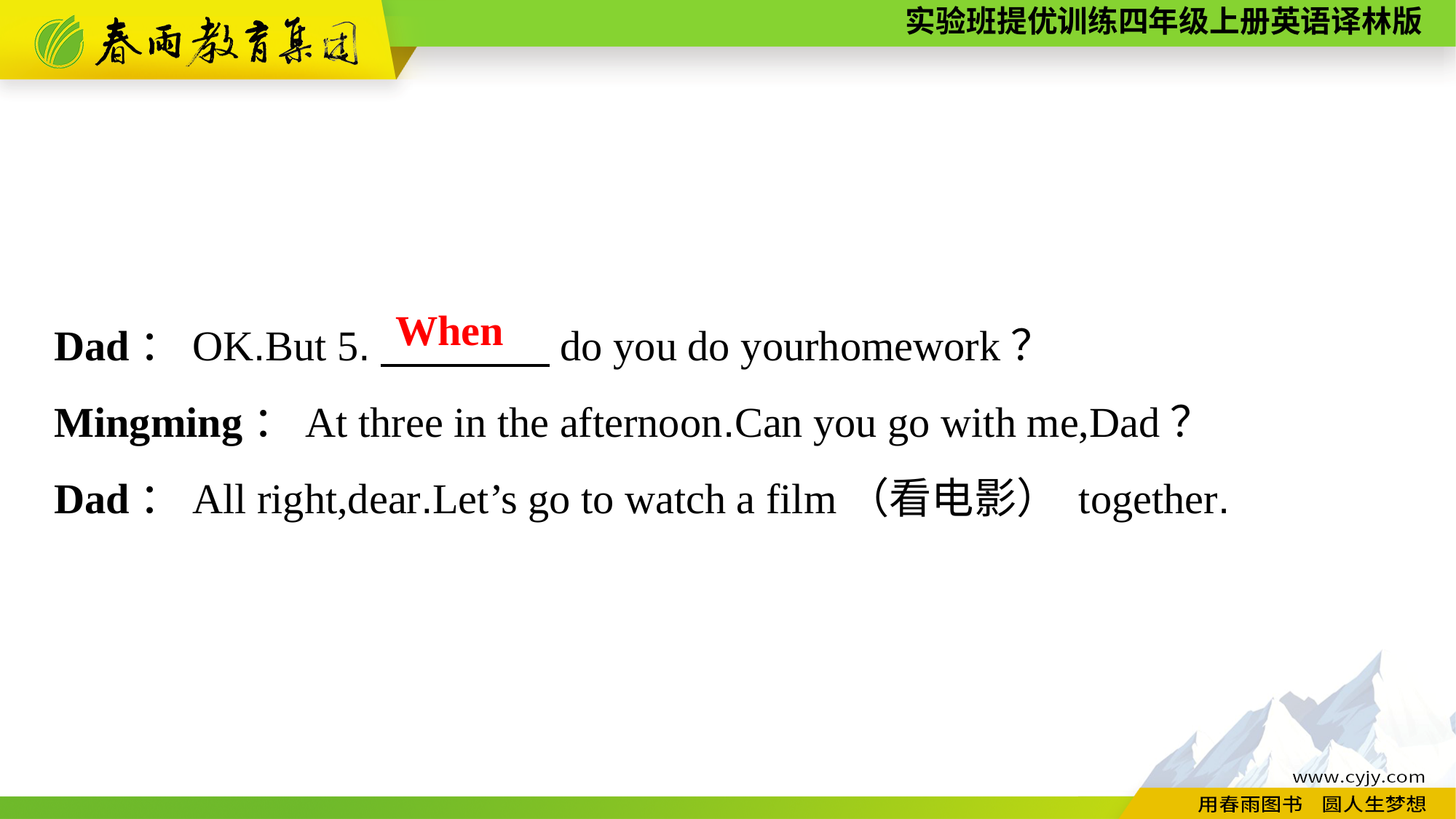

Dad：OK.But 5.　　　　do you do yourhomework？
Mingming：At three in the afternoon.Can you go with me,Dad？
Dad：All right,dear.Let’s go to watch a film（看电影） together.
When